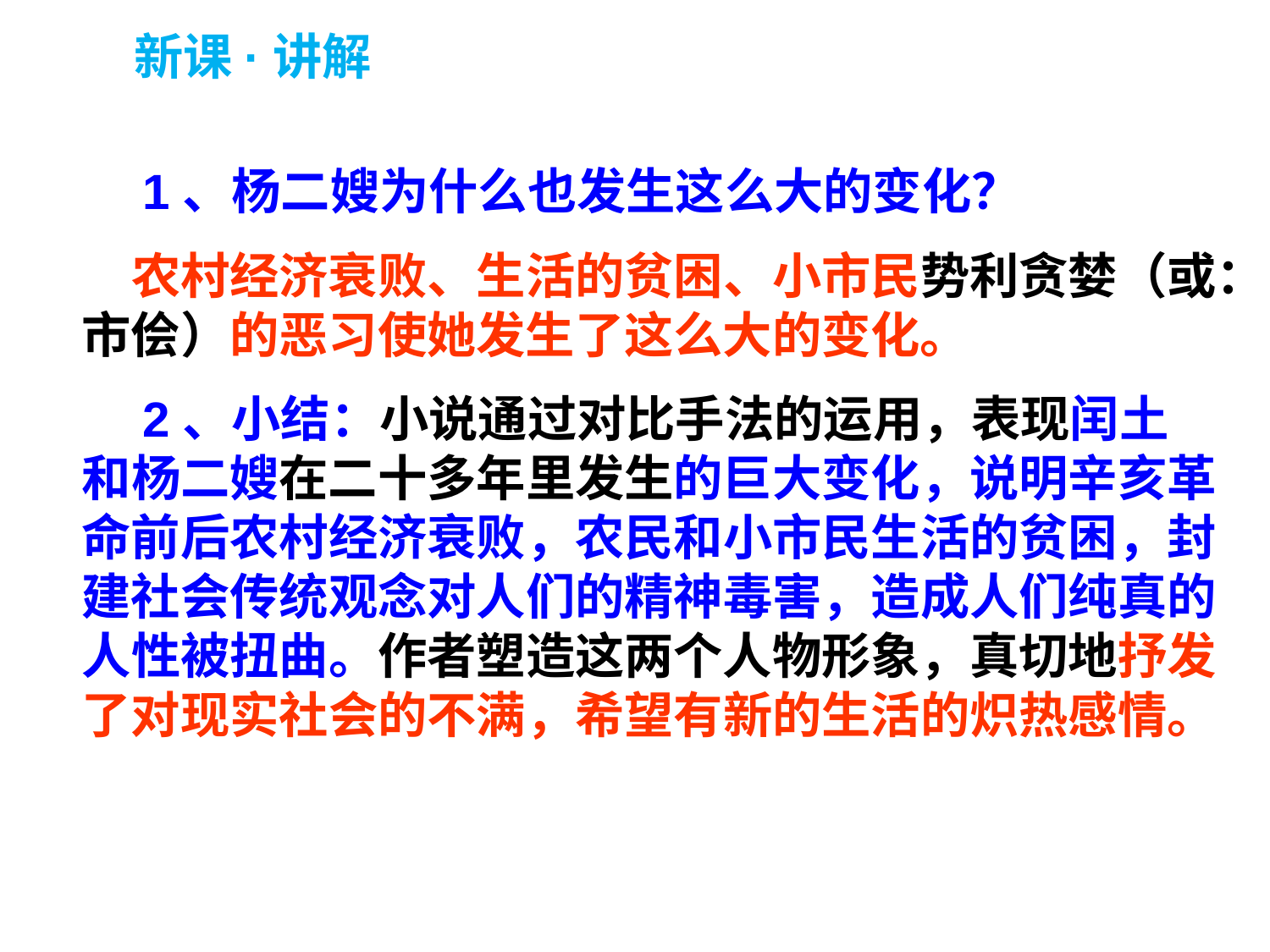

新课·讲解
　1、杨二嫂为什么也发生这么大的变化？
　农村经济衰败、生活的贫困、小市民势利贪婪（或：市侩）的恶习使她发生了这么大的变化。
　2、小结：小说通过对比手法的运用，表现闰土和杨二嫂在二十多年里发生的巨大变化，说明辛亥革命前后农村经济衰败，农民和小市民生活的贫困，封建社会传统观念对人们的精神毒害，造成人们纯真的人性被扭曲。作者塑造这两个人物形象，真切地抒发了对现实社会的不满，希望有新的生活的炽热感情。